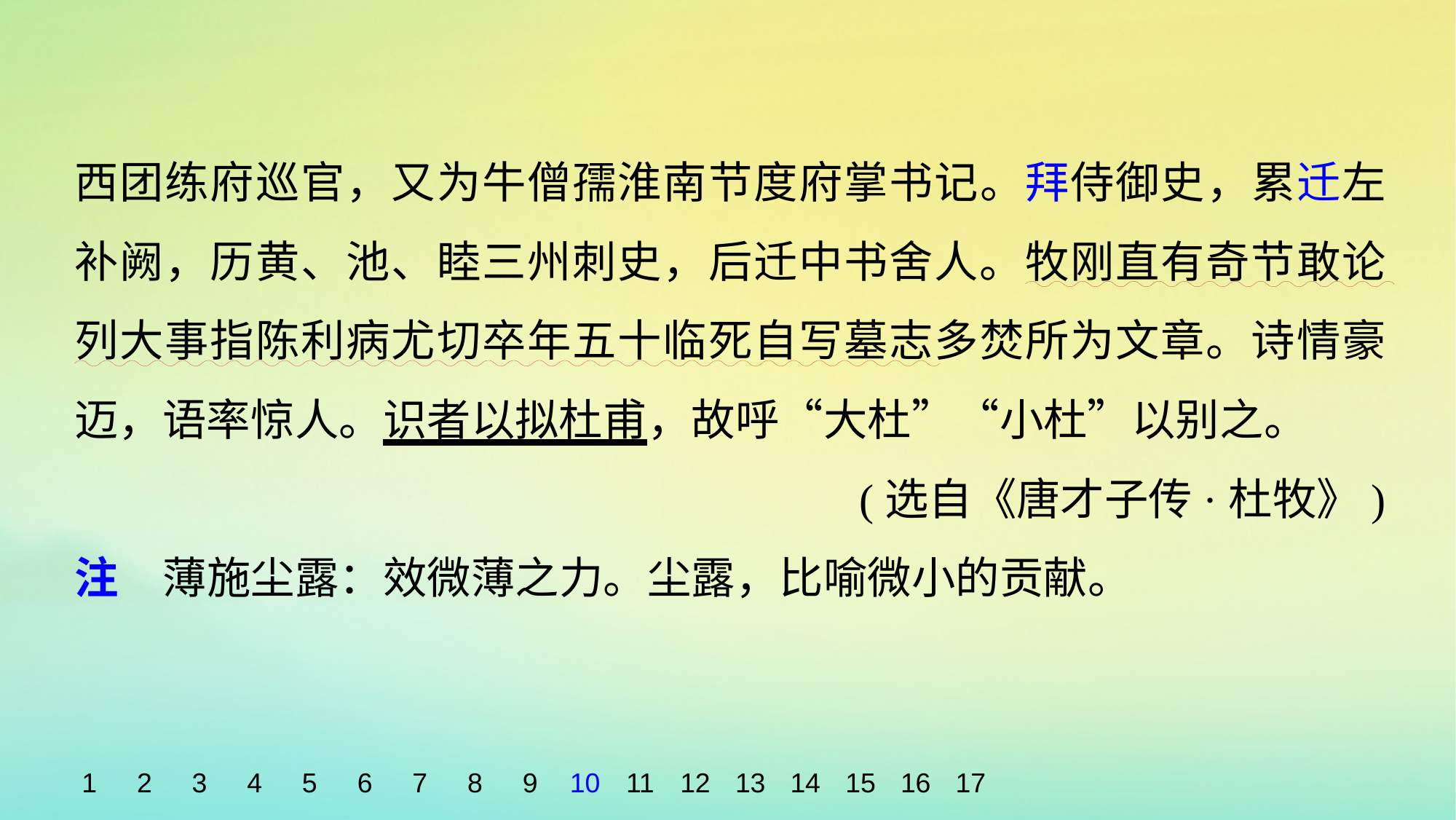

西团练府巡官，又为牛僧孺淮南节度府掌书记。拜侍御史，累迁左补阙，历黄、池、睦三州刺史，后迁中书舍人。牧刚直有奇节敢论列大事指陈利病尤切卒年五十临死自写墓志多焚所为文章。诗情豪迈，语率惊人。识者以拟杜甫，故呼“大杜”“小杜”以别之。
(选自《唐才子传·杜牧》)
注　薄施尘露：效微薄之力。尘露，比喻微小的贡献。
1
2
3
4
5
6
7
8
9
10
11
12
13
14
15
16
17